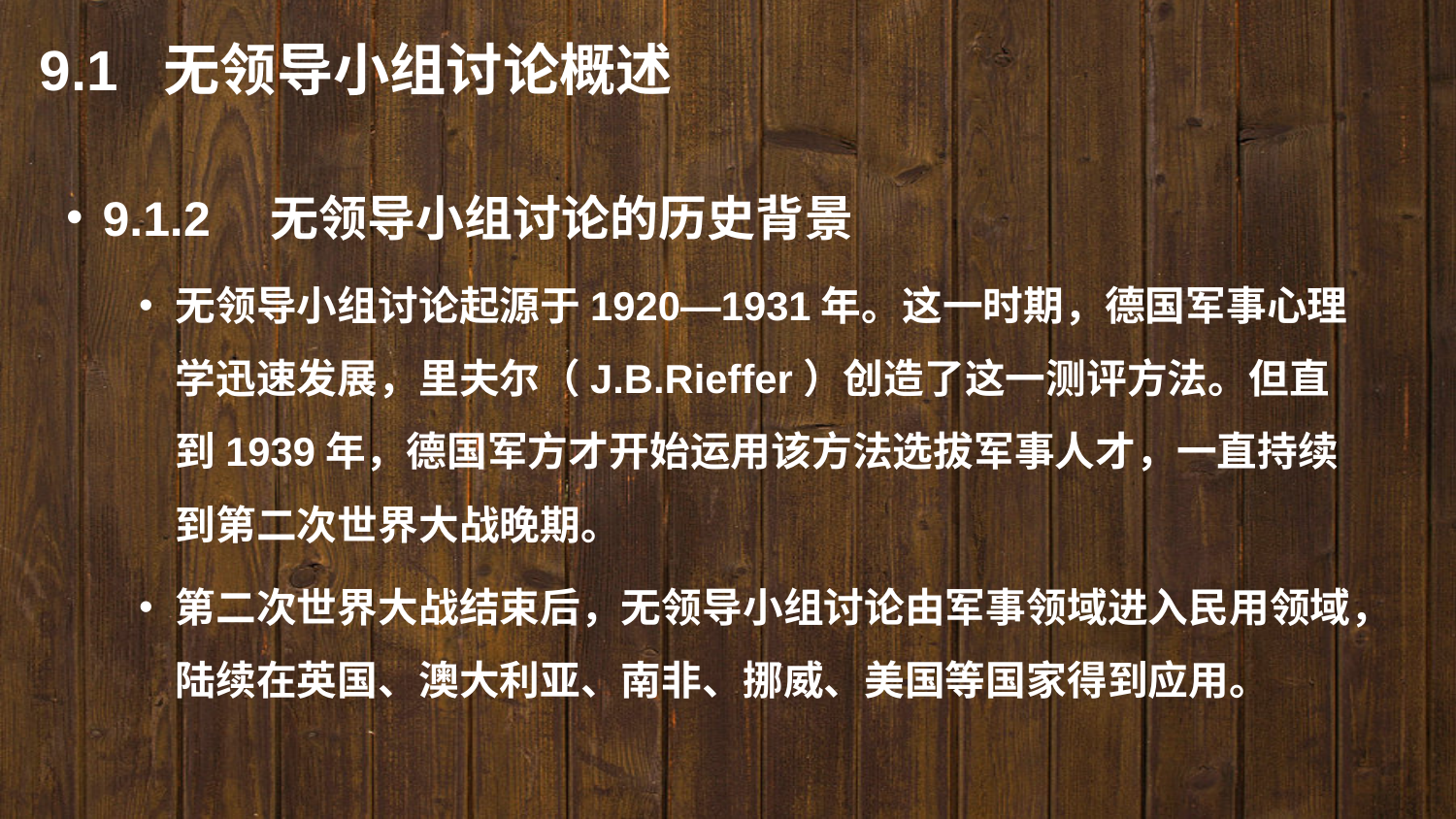

9.1  无领导小组讨论概述
9.1.2　无领导小组讨论的历史背景
无领导小组讨论起源于1920—1931年。这一时期，德国军事心理学迅速发展，里夫尔（J.B.Rieffer）创造了这一测评方法。但直到1939年，德国军方才开始运用该方法选拔军事人才，一直持续到第二次世界大战晚期。
第二次世界大战结束后，无领导小组讨论由军事领域进入民用领域，陆续在英国、澳大利亚、南非、挪威、美国等国家得到应用。